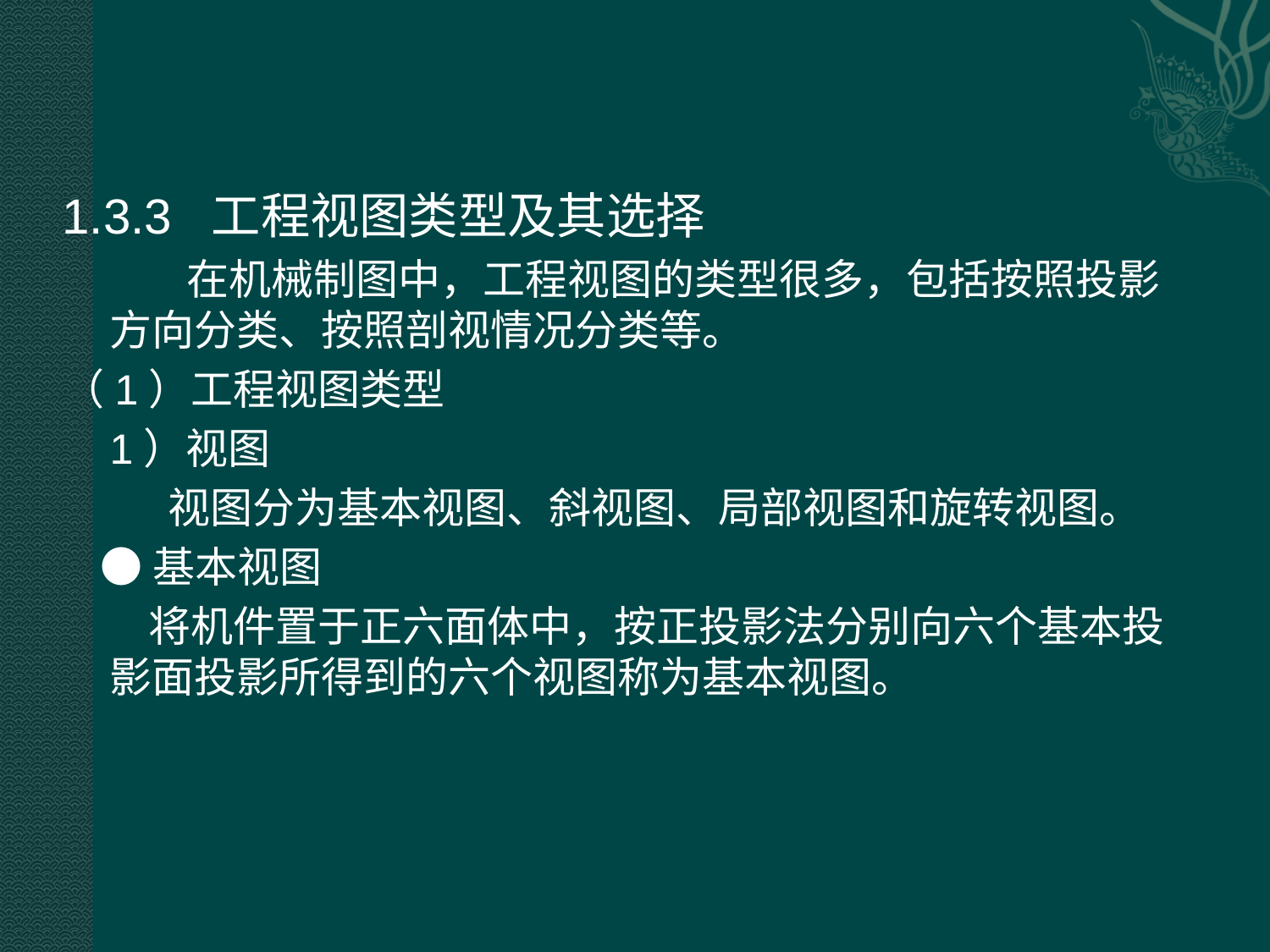

1.3.3  工程视图类型及其选择
            在机械制图中，工程视图的类型很多，包括按照投影方向分类、按照剖视情况分类等。
（1）工程视图类型
    1）视图
          视图分为基本视图、斜视图、局部视图和旋转视图。
    ●基本视图
        将机件置于正六面体中，按正投影法分别向六个基本投影面投影所得到的六个视图称为基本视图。